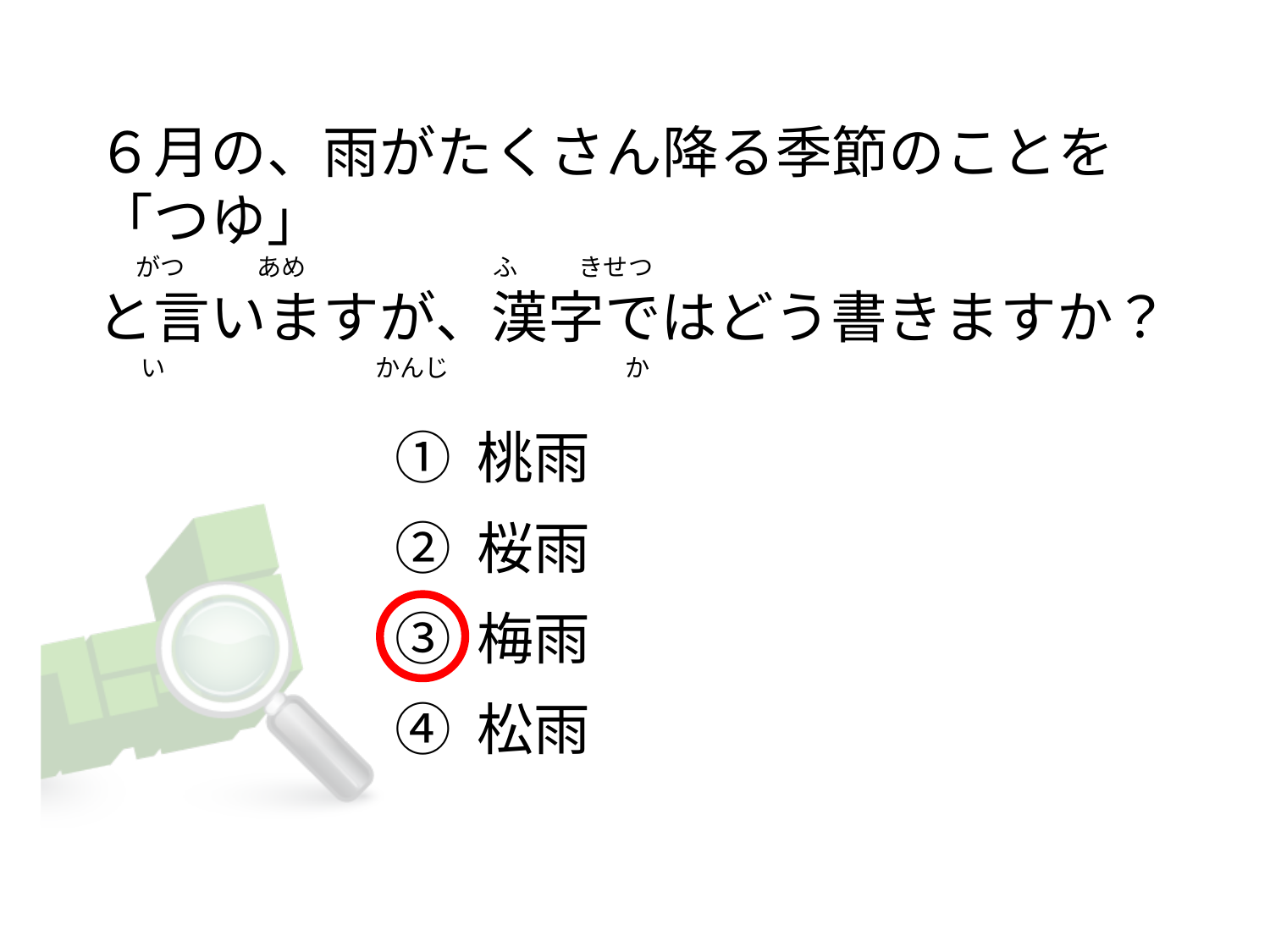

# ６月の、雨がたくさん降る季節のことを「つゆ」        がつ             あめ                                  ふ           きせつ と言いますが、漢字ではどう書きますか？         い                                      かんじ                                か
① 桃雨
② 桜雨
③ 梅雨
④ 松雨